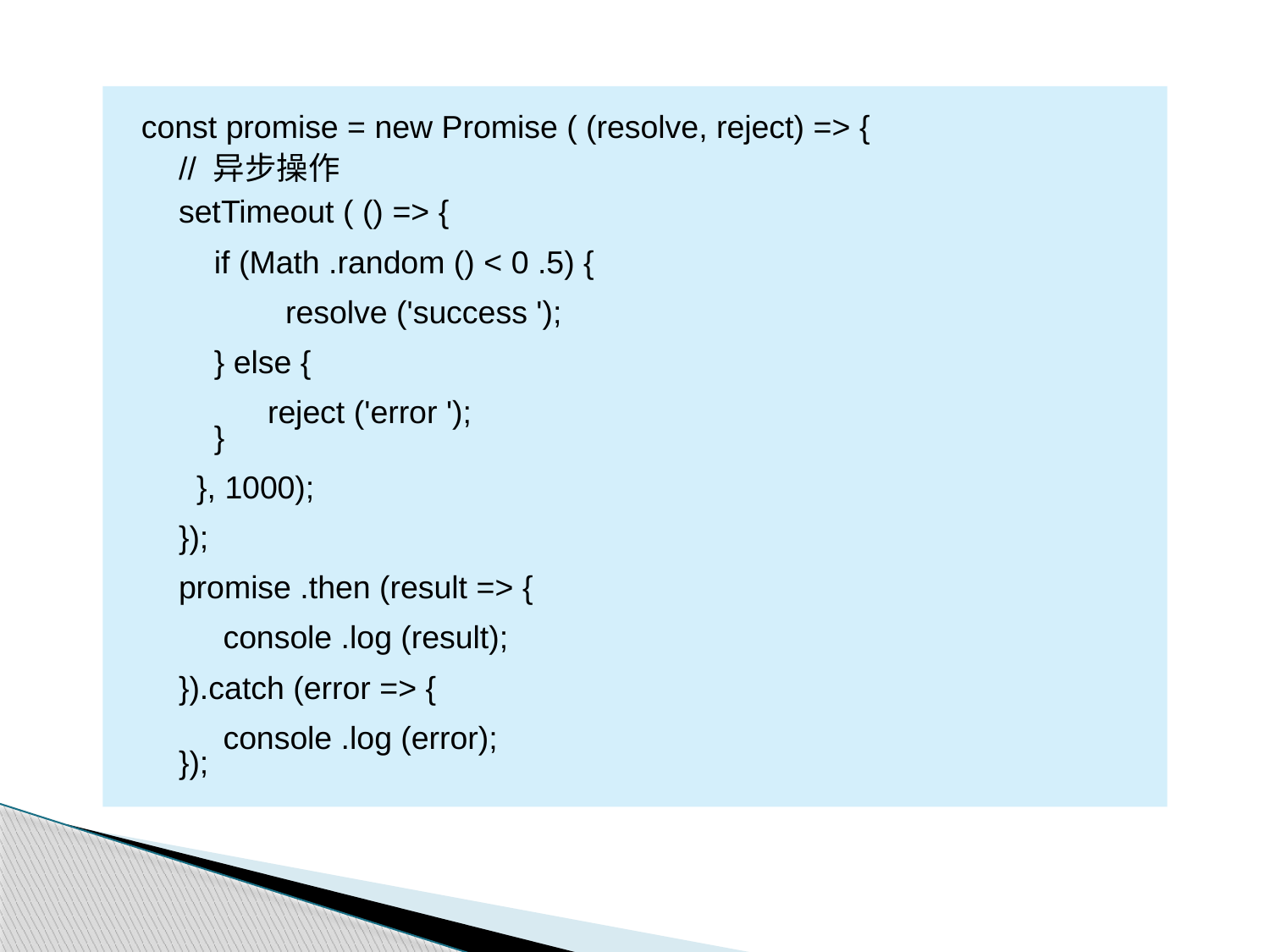

const promise = new Promise ( (resolve, reject) => {

// 异步操作

setTimeout ( () => {

    if (Math .random () < 0 .5) {

            resolve ('success ');

    } else {

          reject ('error ');
    }

  }, 1000);

});

promise .then (result => {

     console .log (result);

}).catch (error => {

     console .log (error);
});